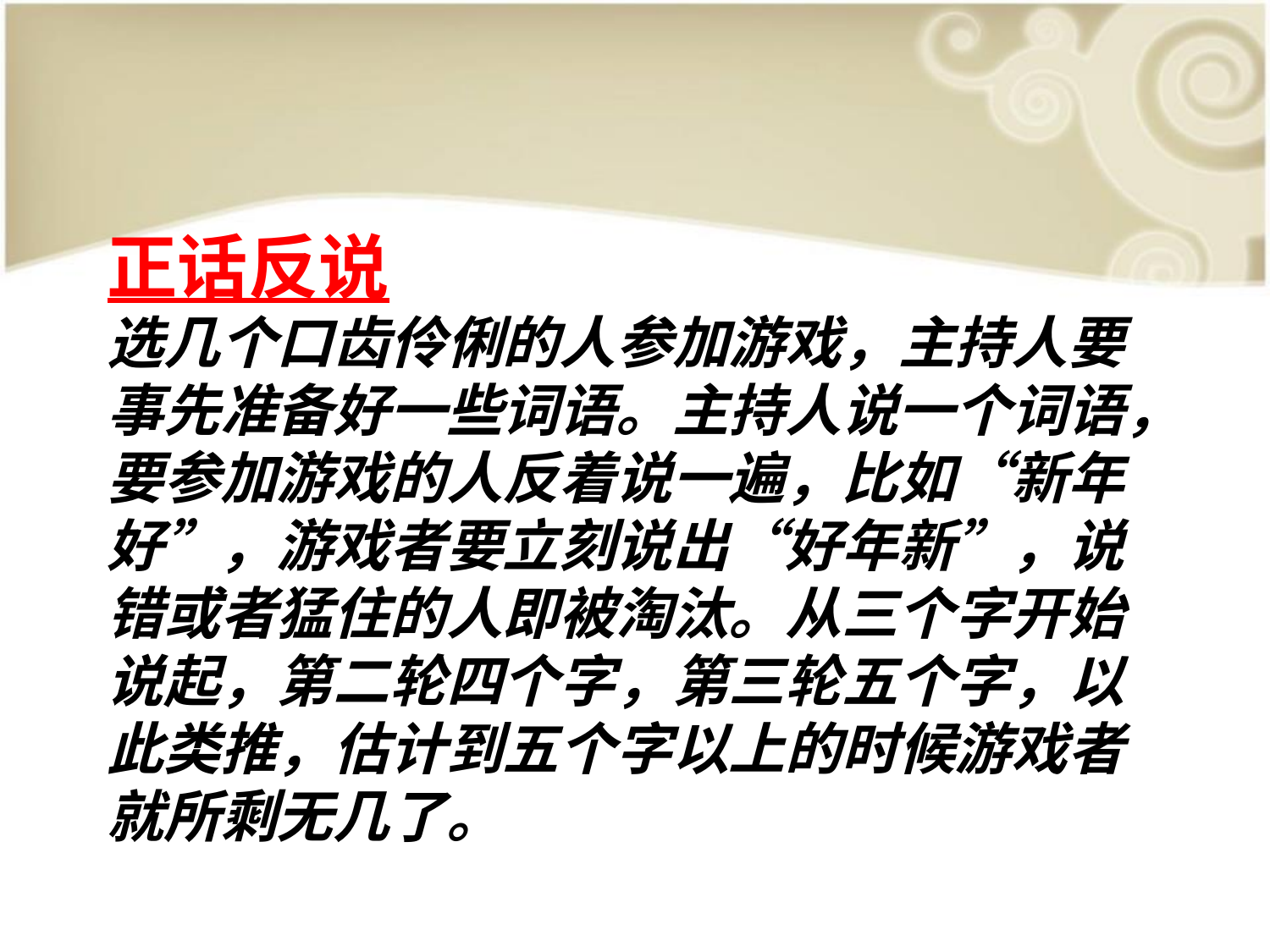

正话反说
选几个口齿伶俐的人参加游戏，主持人要事先准备好一些词语。主持人说一个词语，要参加游戏的人反着说一遍，比如“新年好”，游戏者要立刻说出“好年新”，说错或者猛住的人即被淘汰。从三个字开始说起，第二轮四个字，第三轮五个字，以此类推，估计到五个字以上的时候游戏者就所剩无几了。